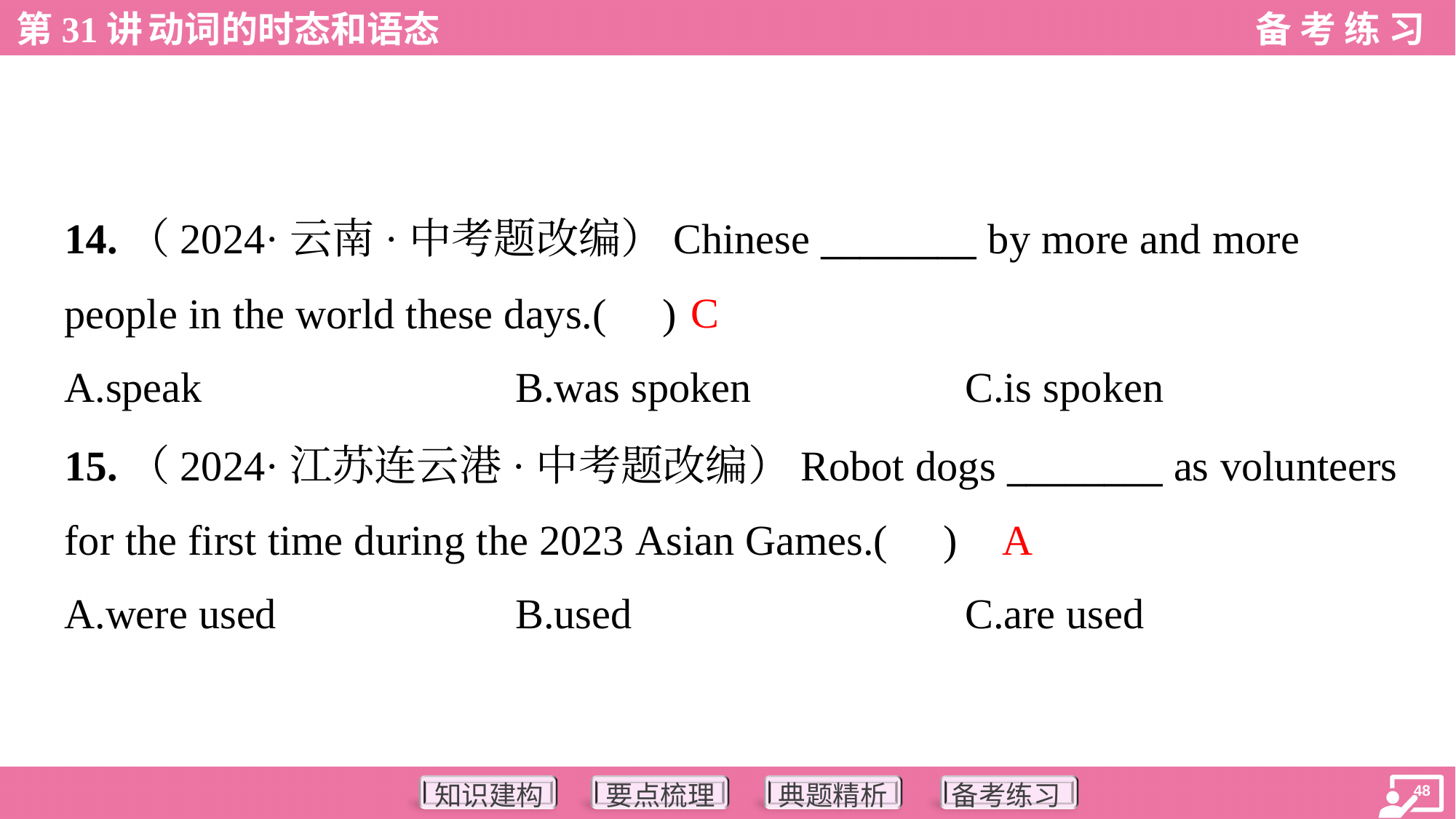

14.（2024·云南·中考题改编）Chinese ________ by more and more
people in the world these days.(     )
C
A.speak	B.was spoken	C.is spoken
15.（2024·江苏连云港·中考题改编）Robot dogs ________ as volunteers
for the first time during the 2023 Asian Games.(     )
A
A.were used	B.used	C.are used